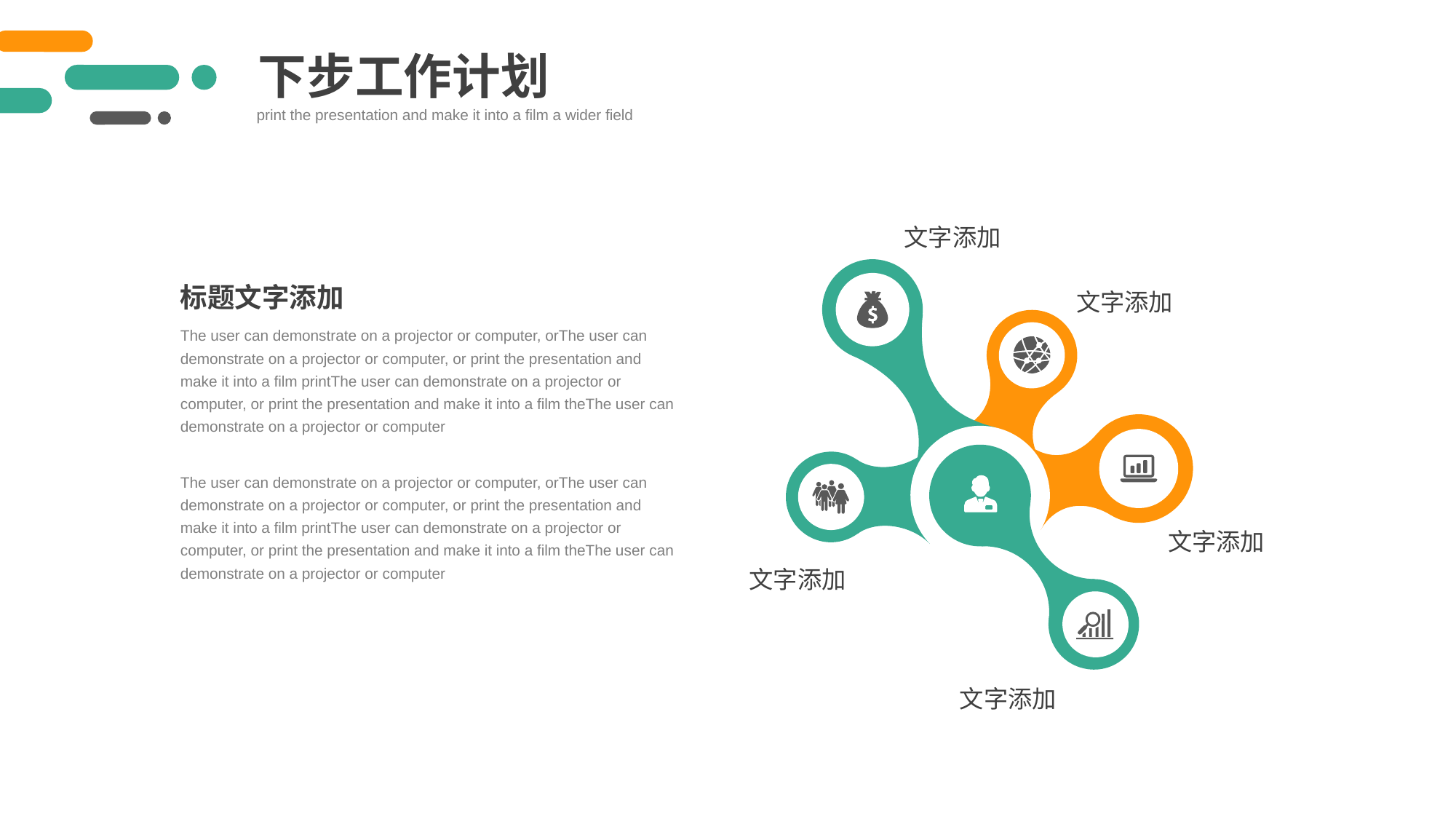

下步工作计划
print the presentation and make it into a film a wider field
文字添加

文字添加

文字添加
文字添加

文字添加
标题文字添加
The user can demonstrate on a projector or computer, orThe user can demonstrate on a projector or computer, or print the presentation and make it into a film printThe user can demonstrate on a projector or computer, or print the presentation and make it into a film theThe user can demonstrate on a projector or computer
The user can demonstrate on a projector or computer, orThe user can demonstrate on a projector or computer, or print the presentation and make it into a film printThe user can demonstrate on a projector or computer, or print the presentation and make it into a film theThe user can demonstrate on a projector or computer